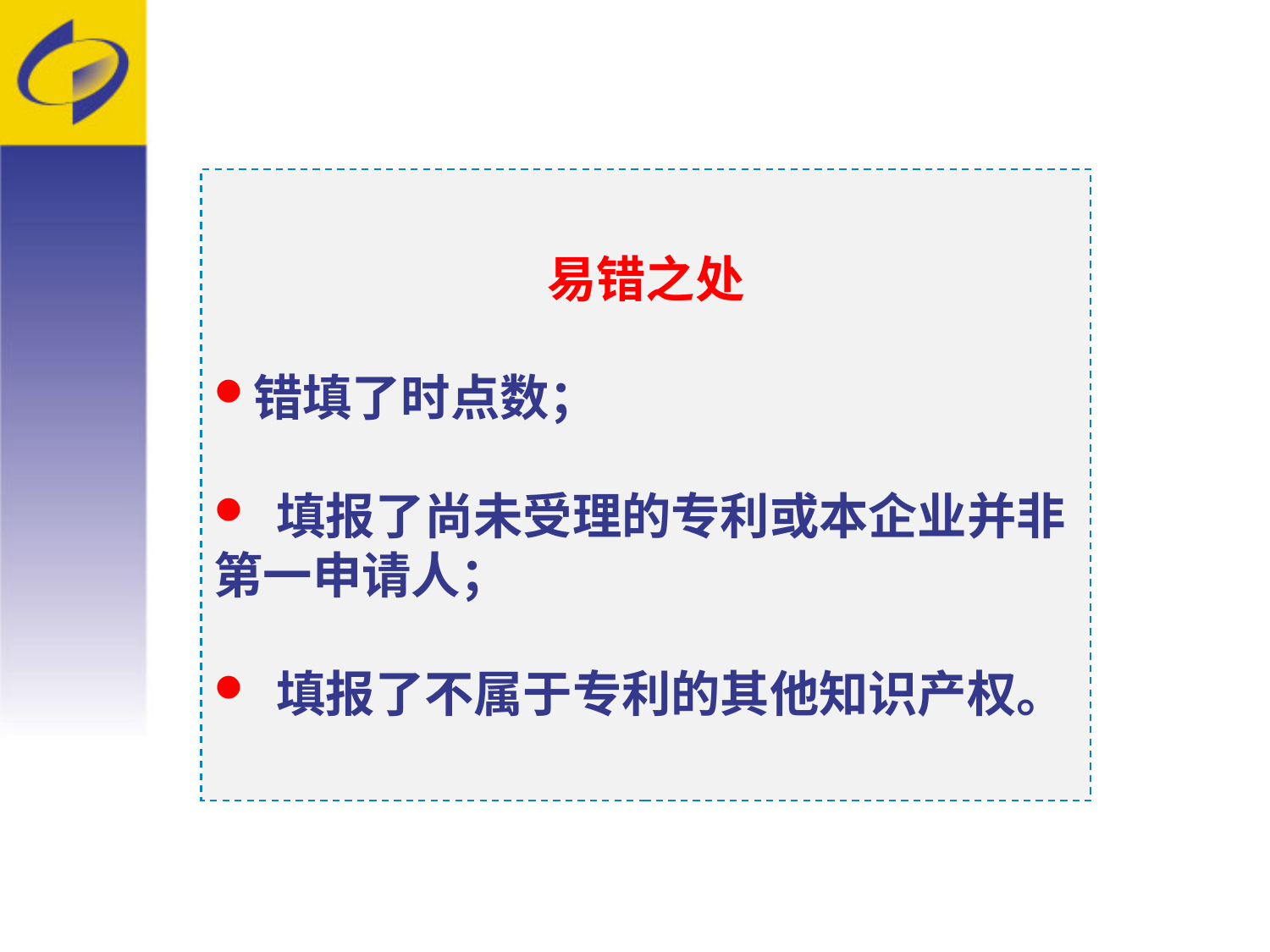

易错之处

错填了时点数；

 填报了尚未受理的专利或本企业并非第一申请人；

 填报了不属于专利的其他知识产权。